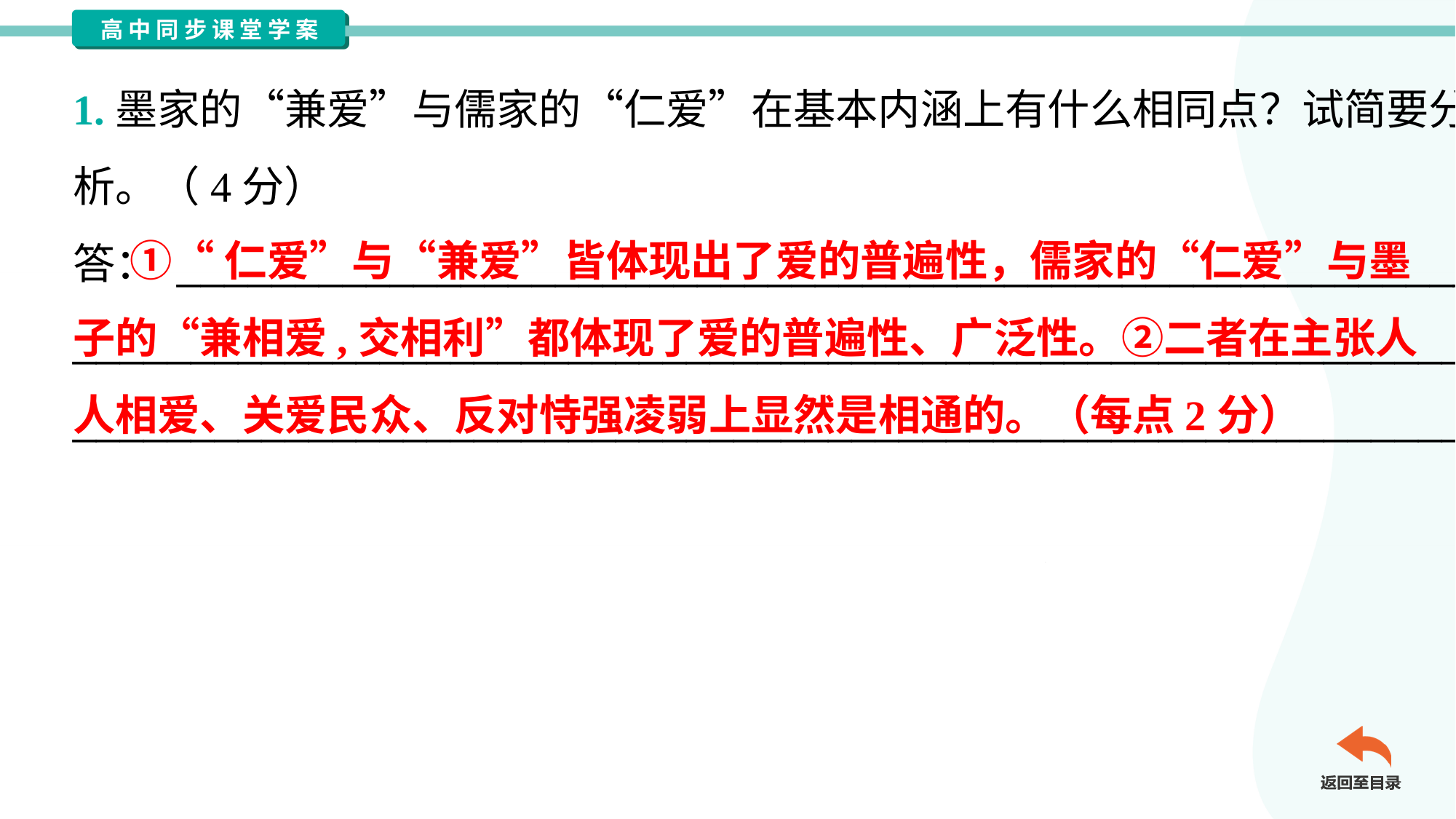

1.墨家的“兼爱”与儒家的“仁爱”在基本内涵上有什么相同点？试简要分
析。（4分）
答： ________________________________________________________
_____________________________________________________________
_____________________________________________________________
      ①“仁爱”与“兼爱”皆体现出了爱的普遍性，儒家的“仁爱”与墨
子的“兼相爱,交相利”都体现了爱的普遍性、广泛性。②二者在主张人
人相爱、关爱民众、反对恃强凌弱上显然是相通的。（每点2分）